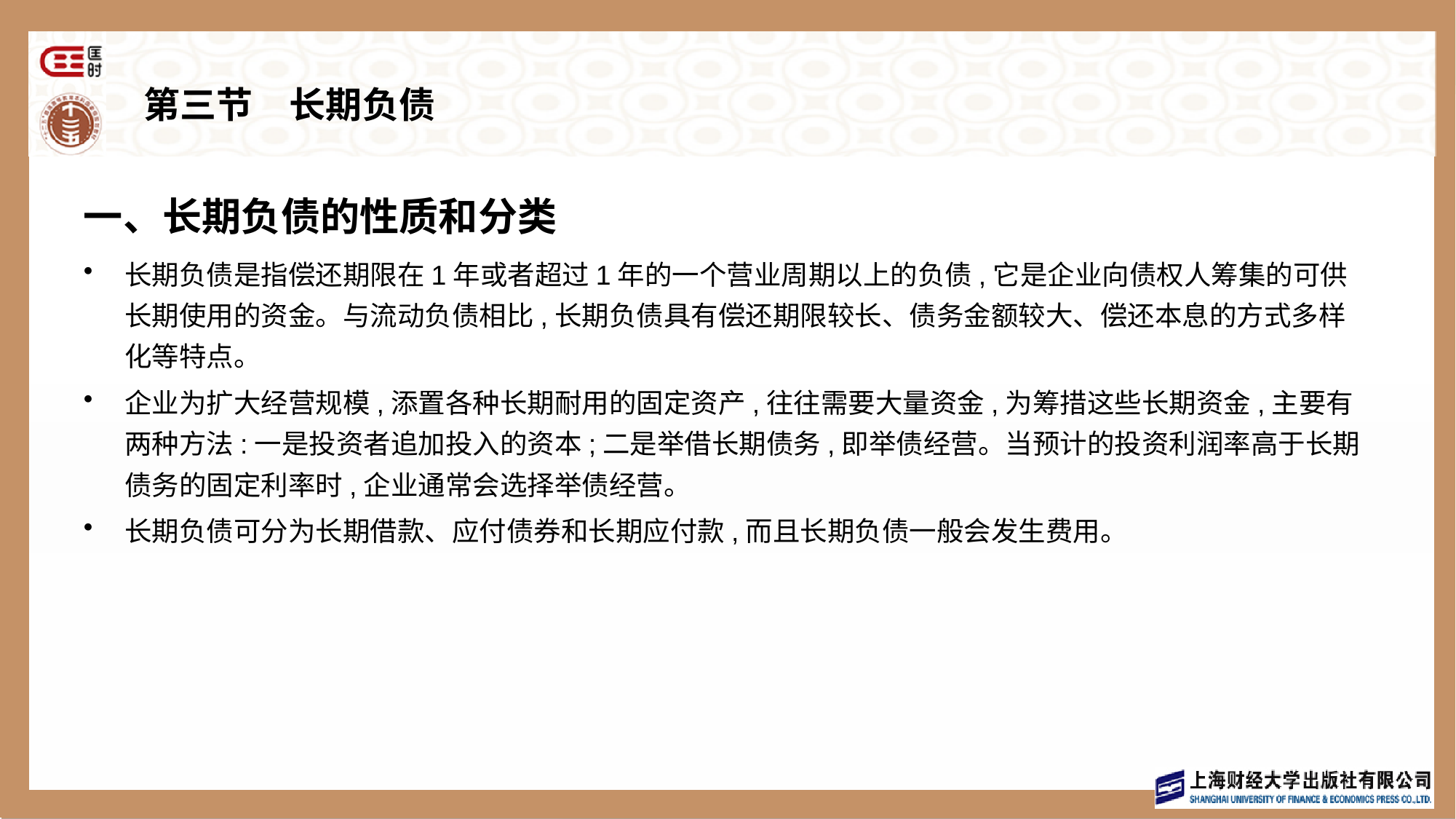

# 第三节　长期负债
一、长期负债的性质和分类
长期负债是指偿还期限在1年或者超过1年的一个营业周期以上的负债,它是企业向债权人筹集的可供长期使用的资金。与流动负债相比,长期负债具有偿还期限较长、债务金额较大、偿还本息的方式多样化等特点。
企业为扩大经营规模,添置各种长期耐用的固定资产,往往需要大量资金,为筹措这些长期资金,主要有两种方法:一是投资者追加投入的资本;二是举借长期债务,即举债经营。当预计的投资利润率高于长期债务的固定利率时,企业通常会选择举债经营。
长期负债可分为长期借款、应付债券和长期应付款,而且长期负债一般会发生费用。